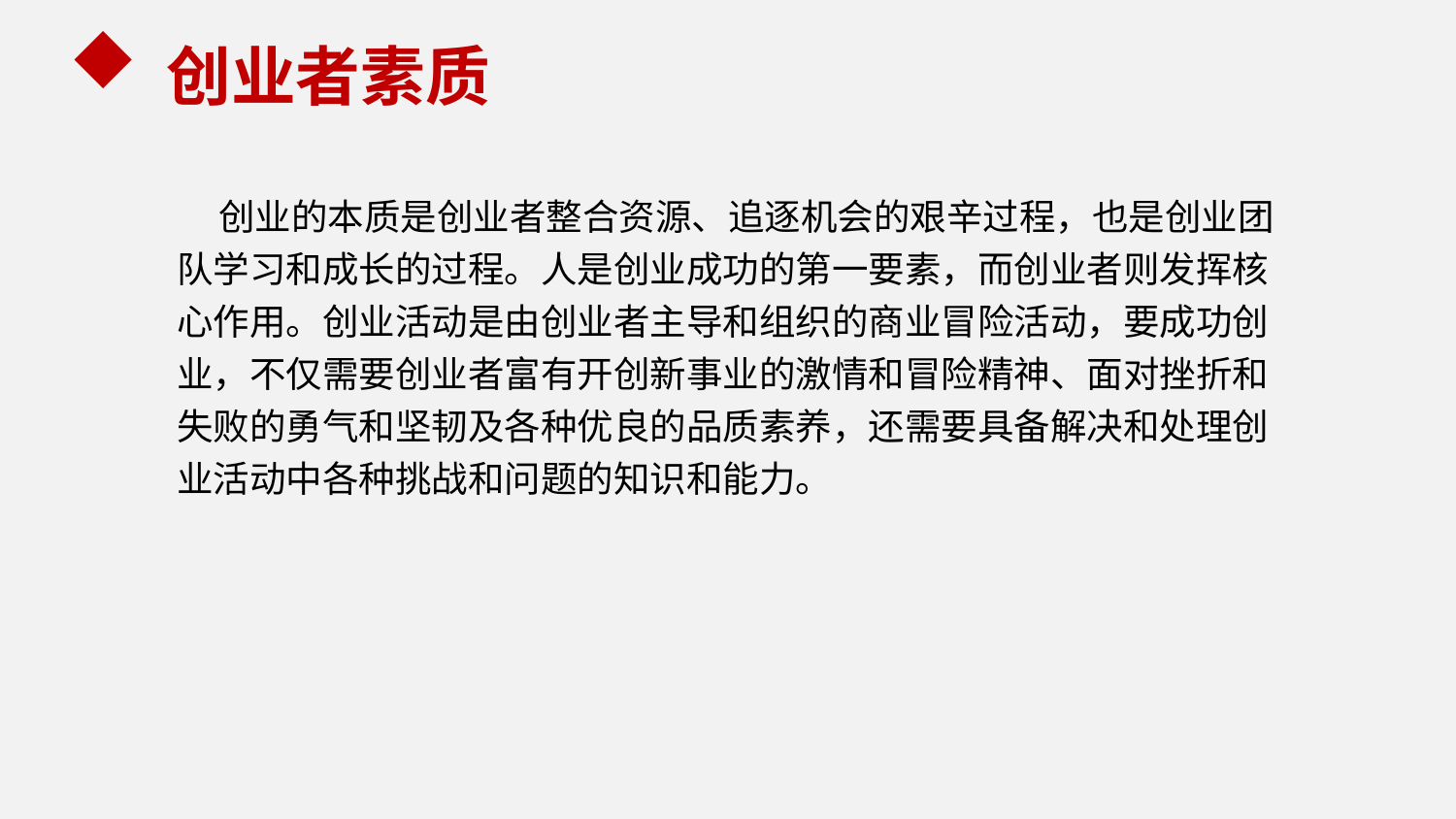

创业者素质
    创业的本质是创业者整合资源、追逐机会的艰辛过程，也是创业团队学习和成长的过程。人是创业成功的第一要素，而创业者则发挥核心作用。创业活动是由创业者主导和组织的商业冒险活动，要成功创业，不仅需要创业者富有开创新事业的激情和冒险精神、面对挫折和失败的勇气和坚韧及各种优良的品质素养，还需要具备解决和处理创业活动中各种挑战和问题的知识和能力。